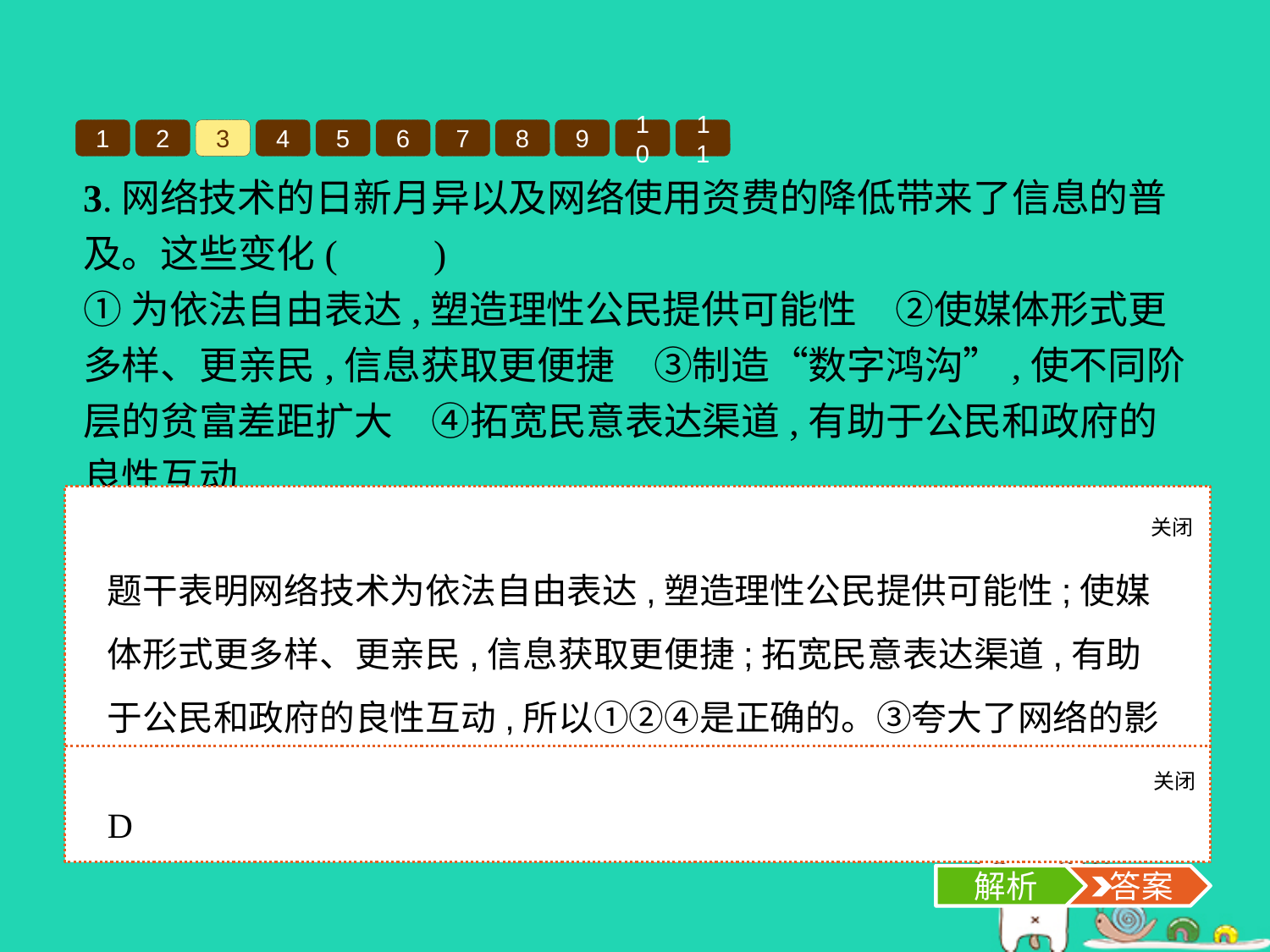

1
2
3
4
5
6
7
8
9
10
11
3.网络技术的日新月异以及网络使用资费的降低带来了信息的普及。这些变化(　　)
①为依法自由表达,塑造理性公民提供可能性　②使媒体形式更多样、更亲民,信息获取更便捷　③制造“数字鸿沟”,使不同阶层的贫富差距扩大　④拓宽民意表达渠道,有助于公民和政府的良性互动
A.①③④　 B.②③④　 C.①②③　 D.①②④

关闭
解析

题干表明网络技术为依法自由表达,塑造理性公民提供可能性;使媒体形式更多样、更亲民,信息获取更便捷;拓宽民意表达渠道,有助于公民和政府的良性互动,所以①②④是正确的。③夸大了网络的影响,排除。故选D项。

关闭
解析
  答案

D
解析
  答案